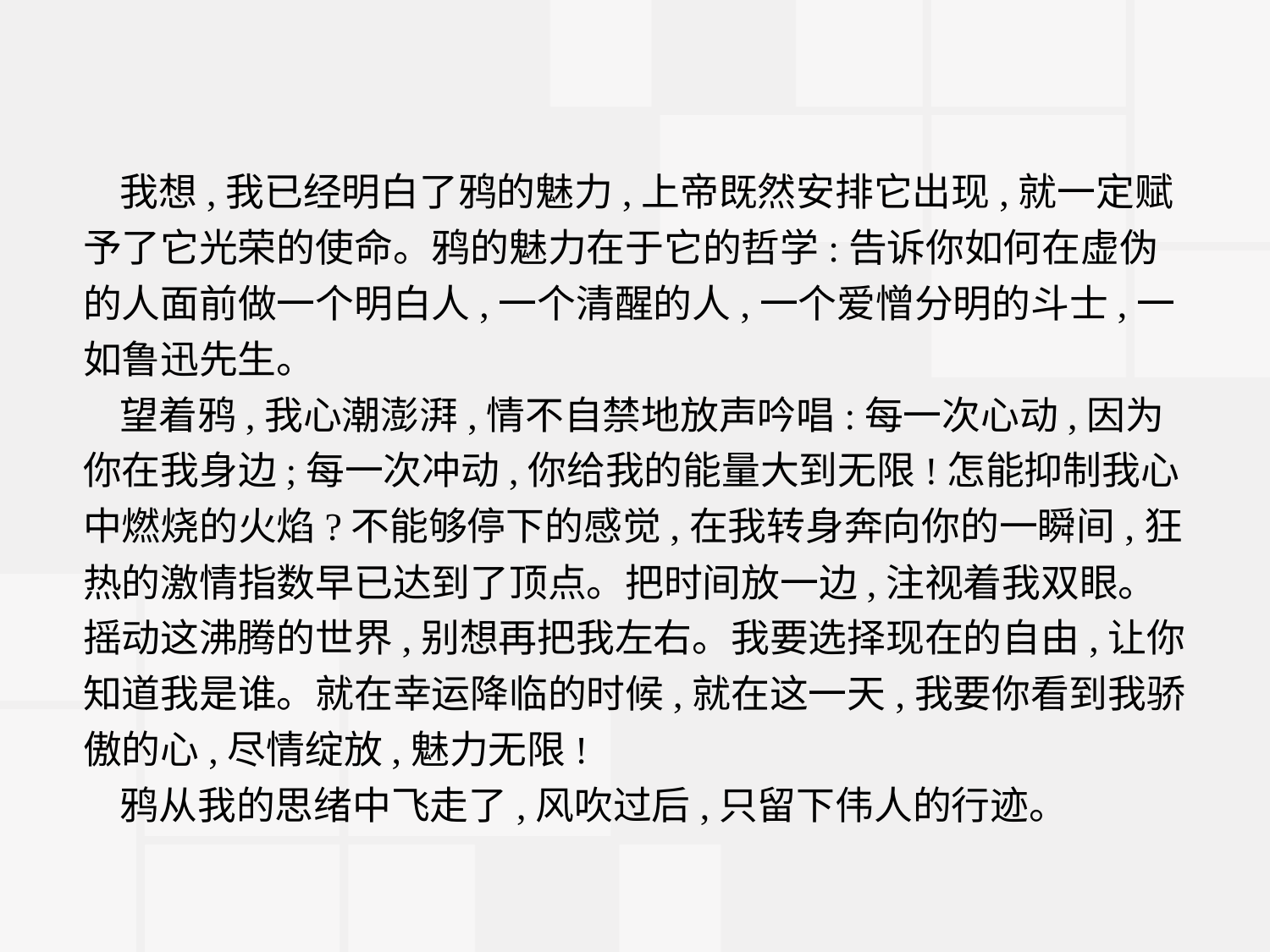

我想,我已经明白了鸦的魅力,上帝既然安排它出现,就一定赋予了它光荣的使命。鸦的魅力在于它的哲学:告诉你如何在虚伪的人面前做一个明白人,一个清醒的人,一个爱憎分明的斗士,一如鲁迅先生。
望着鸦,我心潮澎湃,情不自禁地放声吟唱:每一次心动,因为你在我身边;每一次冲动,你给我的能量大到无限!怎能抑制我心中燃烧的火焰?不能够停下的感觉,在我转身奔向你的一瞬间,狂热的激情指数早已达到了顶点。把时间放一边,注视着我双眼。摇动这沸腾的世界,别想再把我左右。我要选择现在的自由,让你知道我是谁。就在幸运降临的时候,就在这一天,我要你看到我骄傲的心,尽情绽放,魅力无限!
鸦从我的思绪中飞走了,风吹过后,只留下伟人的行迹。